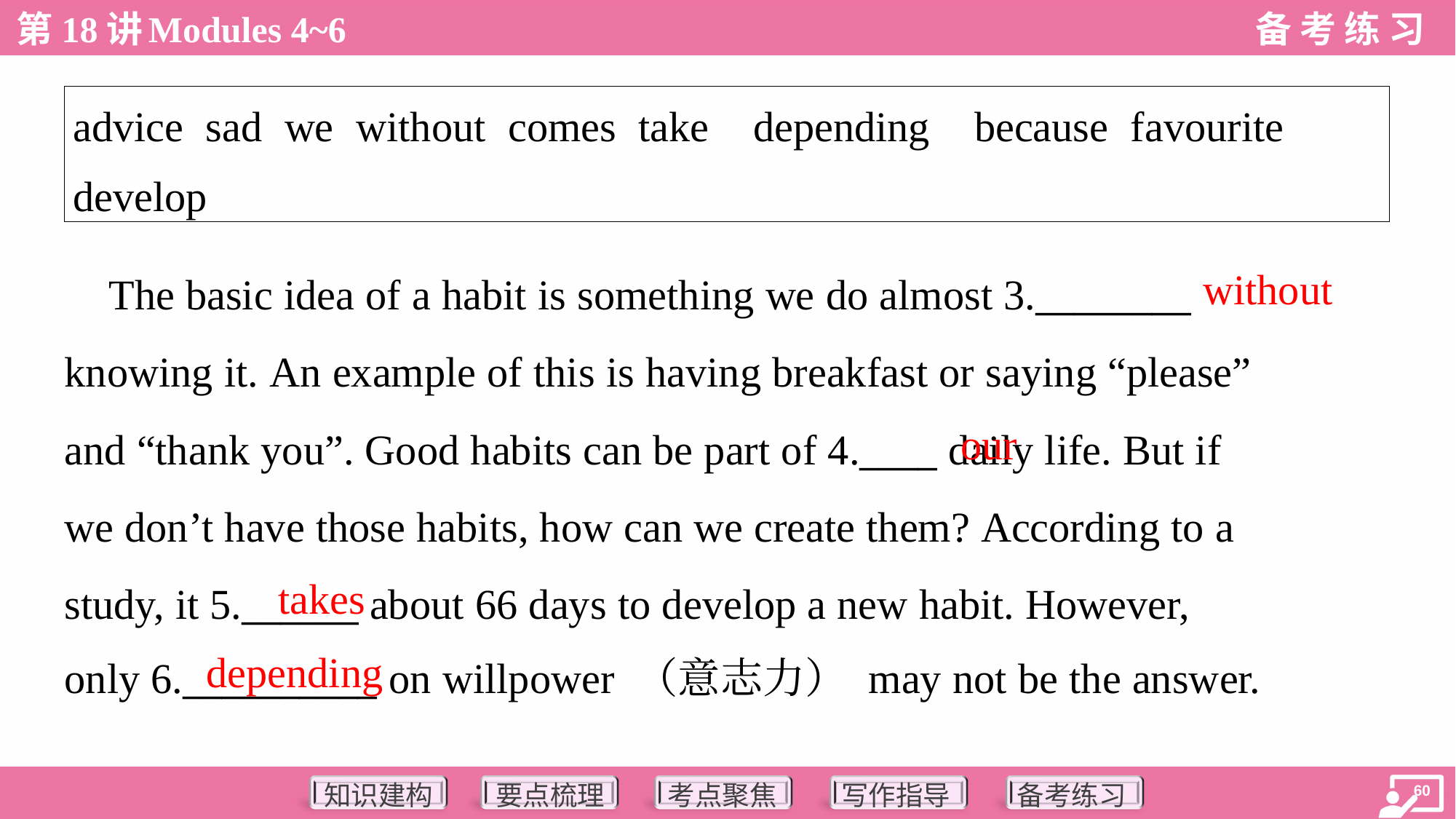

| advice sad we without comes take depending because favourite develop |
| --- |
without
    The basic idea of a habit is something we do almost 3.________
knowing it. An example of this is having breakfast or saying “please”
and “thank you”. Good habits can be part of 4.____ daily life. But if
we don’t have those habits, how can we create them? According to a
study, it 5.______ about 66 days to develop a new habit. However,
only 6.__________ on willpower （意志力） may not be the answer.
our
takes
depending